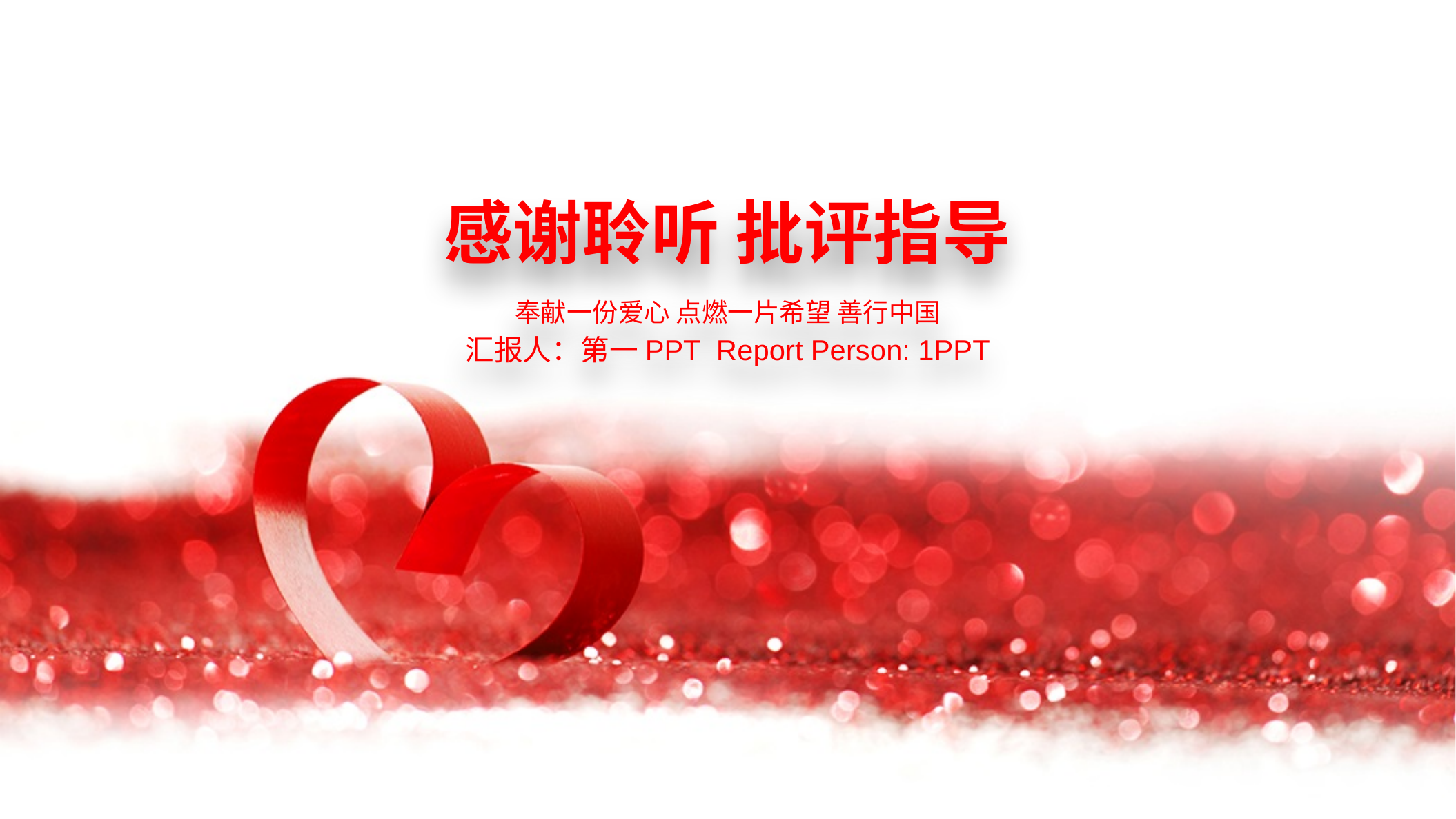

感谢聆听 批评指导
奉献一份爱心 点燃一片希望 善行中国
汇报人：第一PPT  Report Person: 1PPT